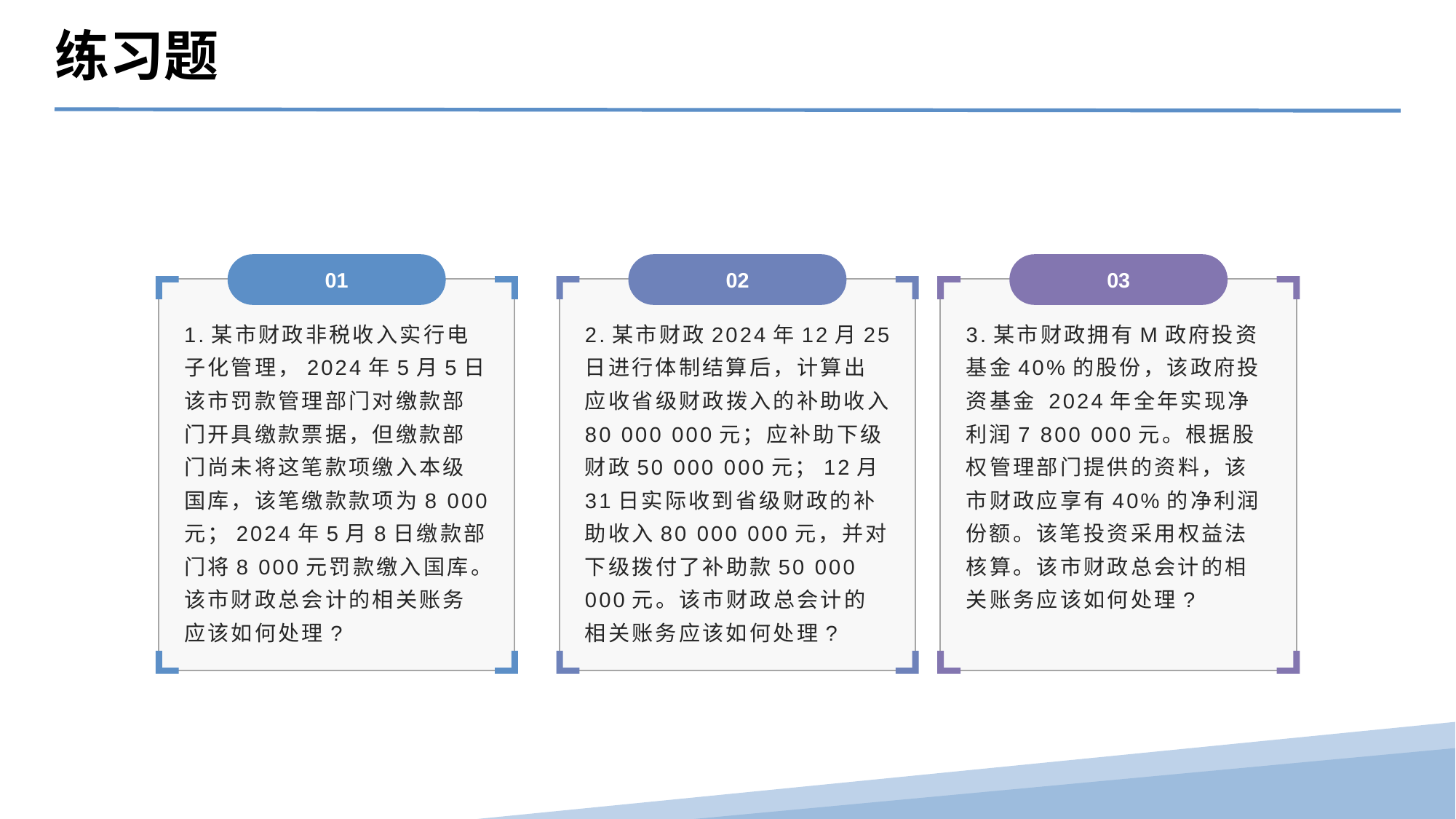

练习题
01
02
03

1.某市财政非税收入实行电子化管理，2024年5月5日该市罚款管理部门对缴款部门开具缴款票据，但缴款部门尚未将这笔款项缴入本级国库，该笔缴款款项为8 000元；2024年5月8日缴款部门将8 000元罚款缴入国库。该市财政总会计的相关账务应该如何处理?
2.某市财政2024年12月25日进行体制结算后，计算出应收省级财政拨入的补助收入80 000 000元；应补助下级财政50 000 000元；12月31日实际收到省级财政的补助收入80 000 000元，并对下级拨付了补助款50 000 000元。该市财政总会计的相关账务应该如何处理?
3.某市财政拥有M政府投资基金40%的股份，该政府投资基金 2024年全年实现净利润7 800 000元。根据股权管理部门提供的资料，该市财政应享有40%的净利润份额。该笔投资采用权益法核算。该市财政总会计的相关账务应该如何处理?